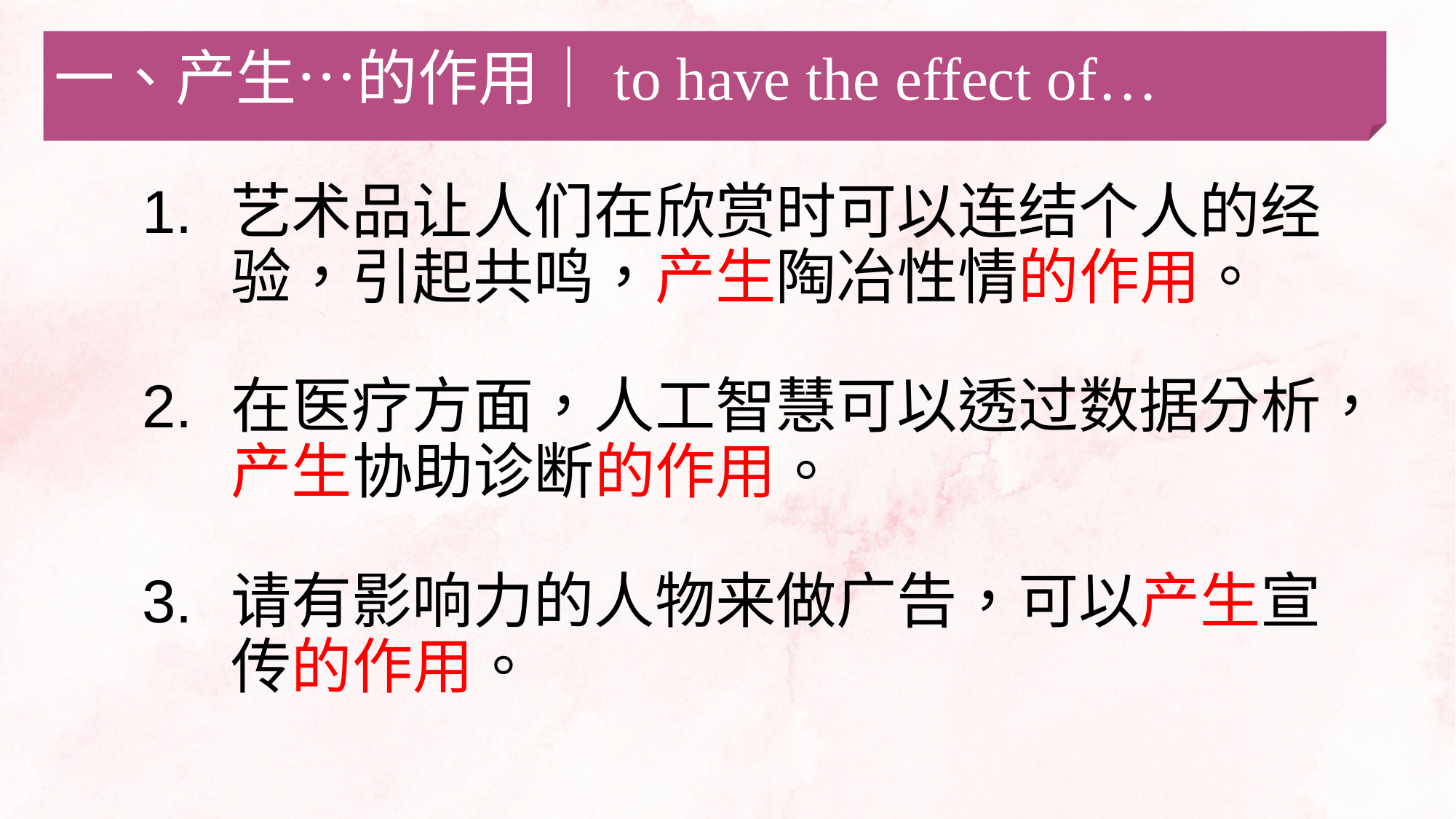

一、产生…的作用｜to have the effect of…
艺术品让人们在欣赏时可以连结个人的经验，引起共鸣，产生陶冶性情的作用。
在医疗方面，人工智慧可以透过数据分析，产生协助诊断的作用。
请有影响力的人物来做广告，可以产生宣传的作用。